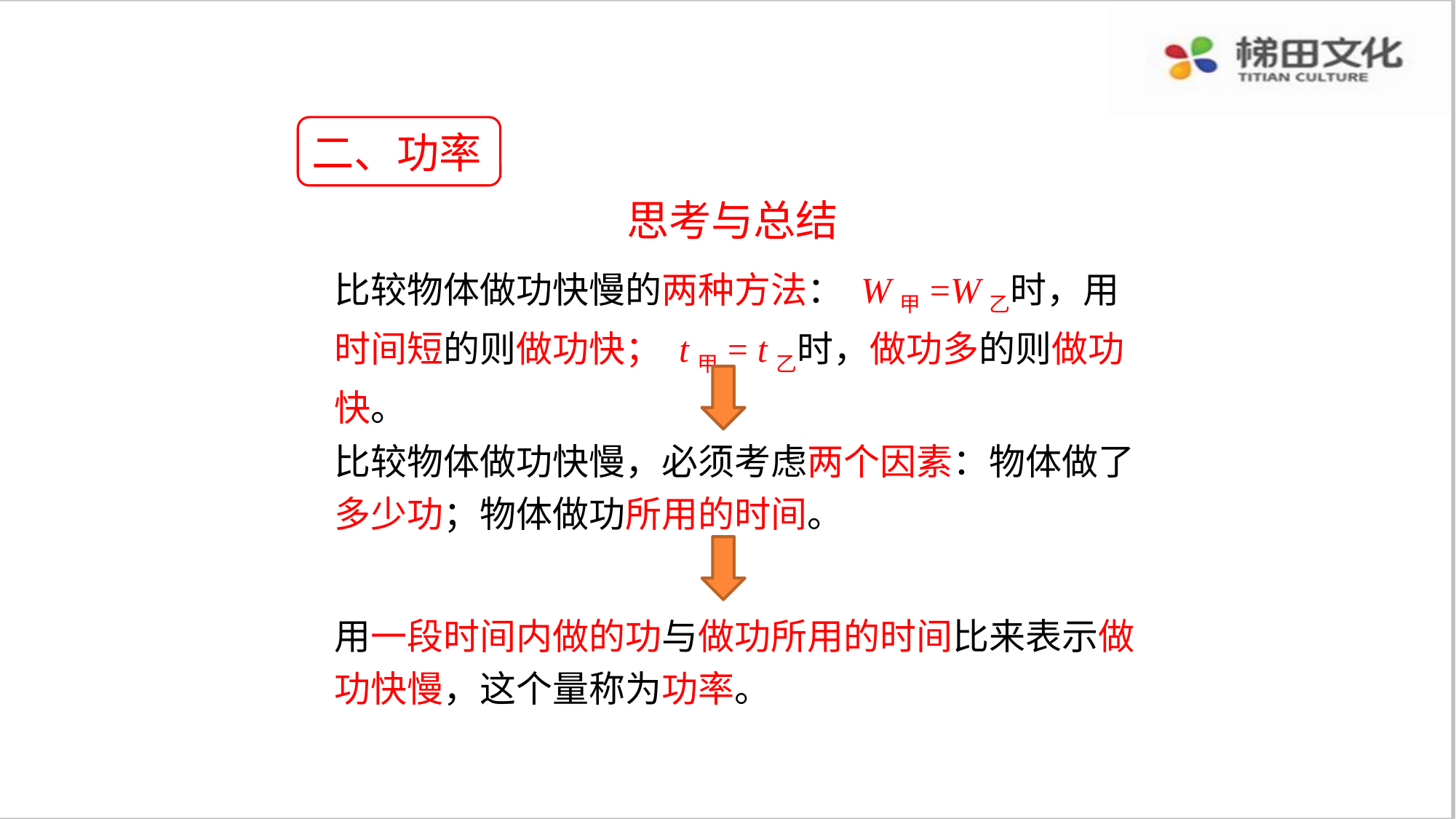

二、功率
思考与总结
比较物体做功快慢的两种方法： W甲=W乙时，用时间短的则做功快； t甲= t乙时，做功多的则做功快。

比较物体做功快慢，必须考虑两个因素：物体做了多少功；物体做功所用的时间。

用一段时间内做的功与做功所用的时间比来表示做功快慢，这个量称为功率。